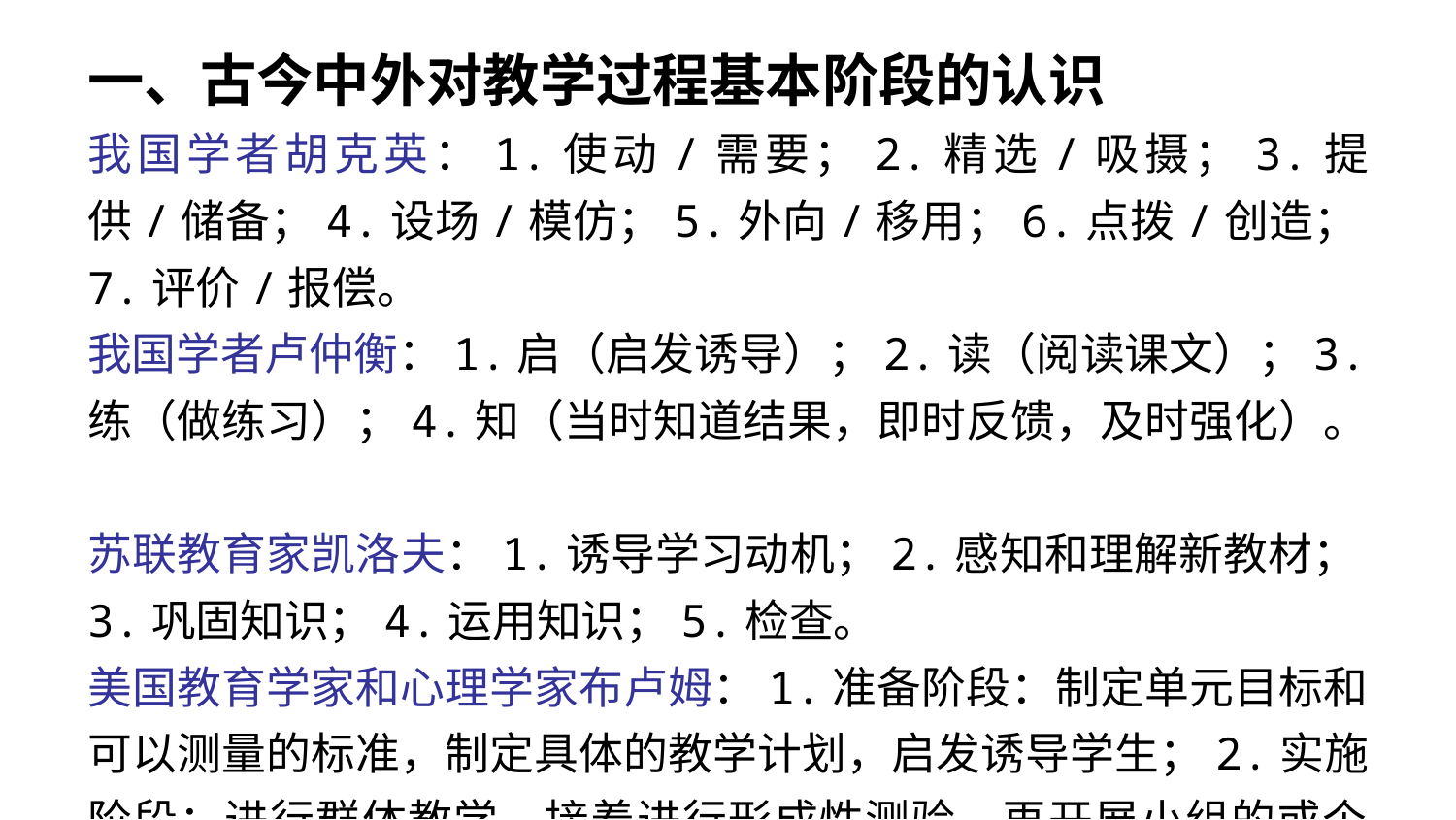

一、古今中外对教学过程基本阶段的认识
我国学者胡克英：1.使动/需要；2.精选/吸摄；3.提供/储备；4.设场/模仿；5.外向/移用；6.点拨/创造；7.评价/报偿。
我国学者卢仲衡：1.启（启发诱导）；2.读（阅读课文）；3.练（做练习）；4.知（当时知道结果，即时反馈，及时强化）。
苏联教育家凯洛夫：1.诱导学习动机；2.感知和理解新教材；3.巩固知识；4.运用知识；5.检查。
美国教育学家和心理学家布卢姆：1.准备阶段：制定单元目标和可以测量的标准，制定具体的教学计划，启发诱导学生；2.实施阶段：进行群体教学，接着进行形成性测验，再开展小组的或个别的矫正活动；3.小结阶段：为学生评定成绩。